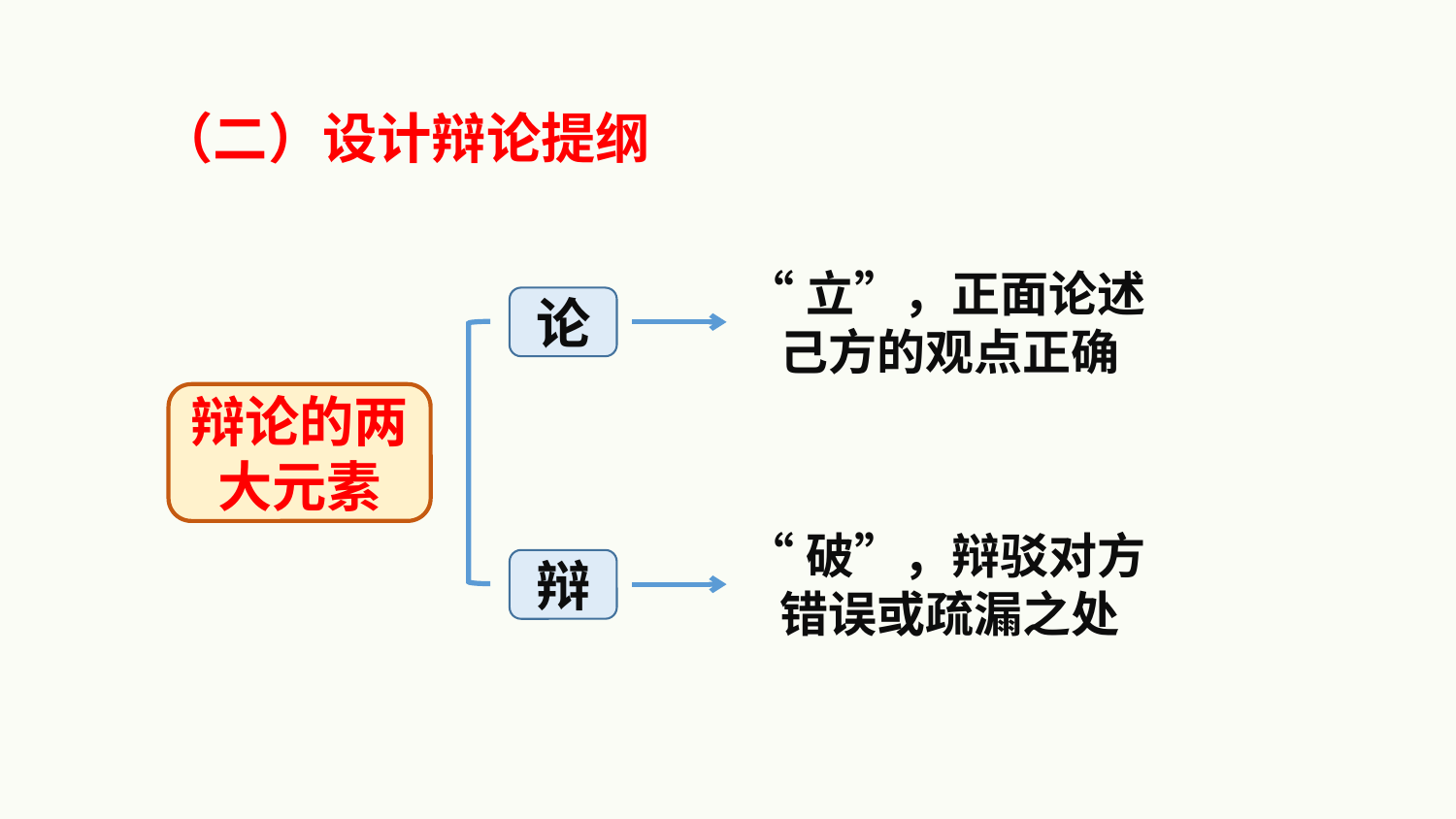

（二）设计辩论提纲
“立”，正面论述
  己方的观点正确
论

辩论的两大元素
“破”，辩驳对方
  错误或疏漏之处
辩